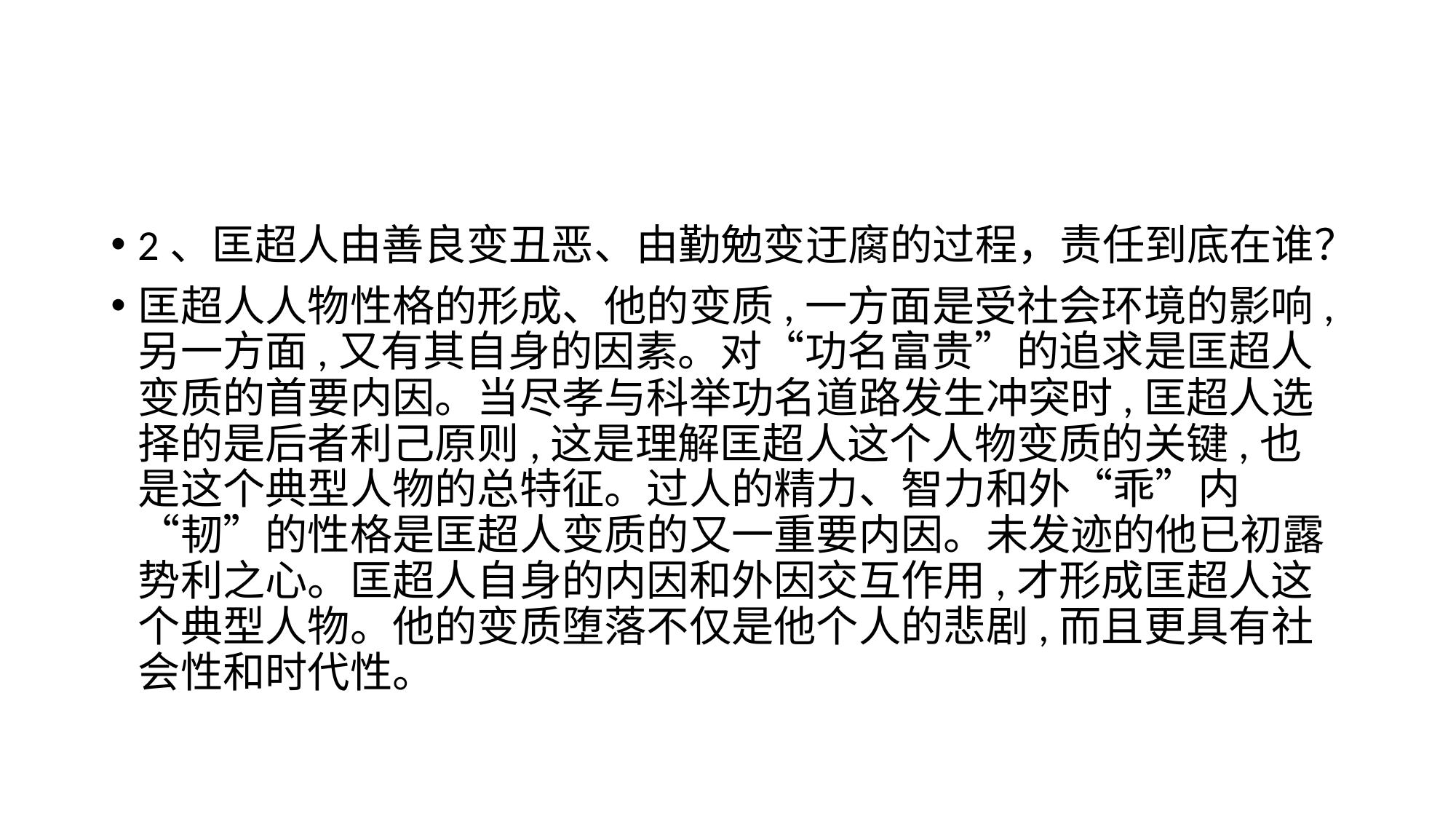

#
2、匡超人由善良变丑恶、由勤勉变迂腐的过程，责任到底在谁？
匡超人人物性格的形成、他的变质,一方面是受社会环境的影响,另一方面,又有其自身的因素。对“功名富贵”的追求是匡超人变质的首要内因。当尽孝与科举功名道路发生冲突时,匡超人选择的是后者利己原则,这是理解匡超人这个人物变质的关键,也是这个典型人物的总特征。过人的精力、智力和外“乖”内“韧”的性格是匡超人变质的又一重要内因。未发迹的他已初露势利之心。匡超人自身的内因和外因交互作用,才形成匡超人这个典型人物。他的变质堕落不仅是他个人的悲剧,而且更具有社会性和时代性。